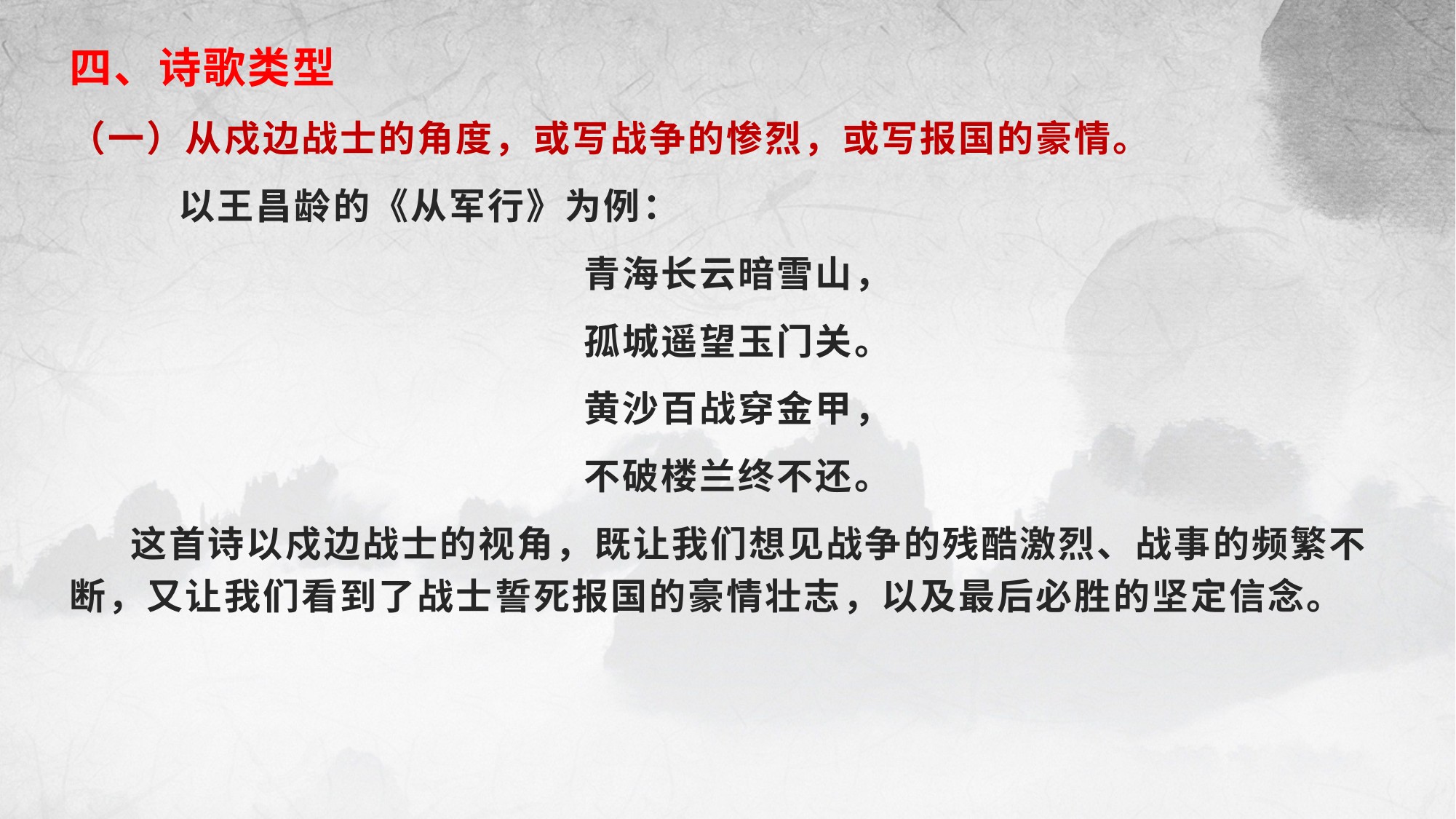

四、诗歌类型
（一）从戍边战士的角度，或写战争的惨烈，或写报国的豪情。
	以王昌龄的《从军行》为例：
青海长云暗雪山，
孤城遥望玉门关。
黄沙百战穿金甲，
不破楼兰终不还。
     这首诗以戍边战士的视角，既让我们想见战争的残酷激烈、战事的频繁不断，又让我们看到了战士誓死报国的豪情壮志，以及最后必胜的坚定信念。